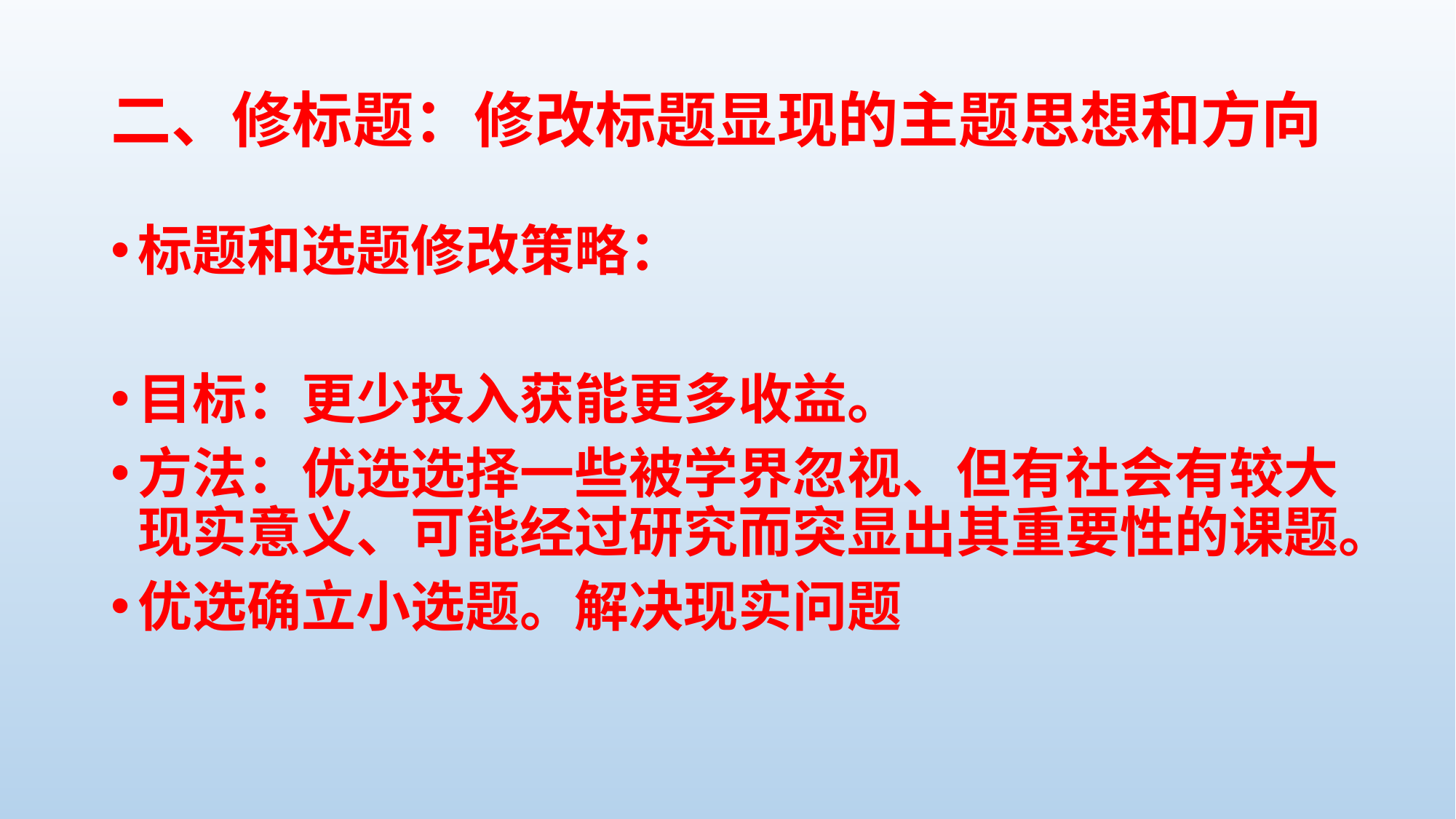

# 二、修标题：修改标题显现的主题思想和方向
标题和选题修改策略：

目标：更少投入获能更多收益。
方法：优选选择一些被学界忽视、但有社会有较大现实意义、可能经过研究而突显出其重要性的课题。
优选确立小选题。解决现实问题